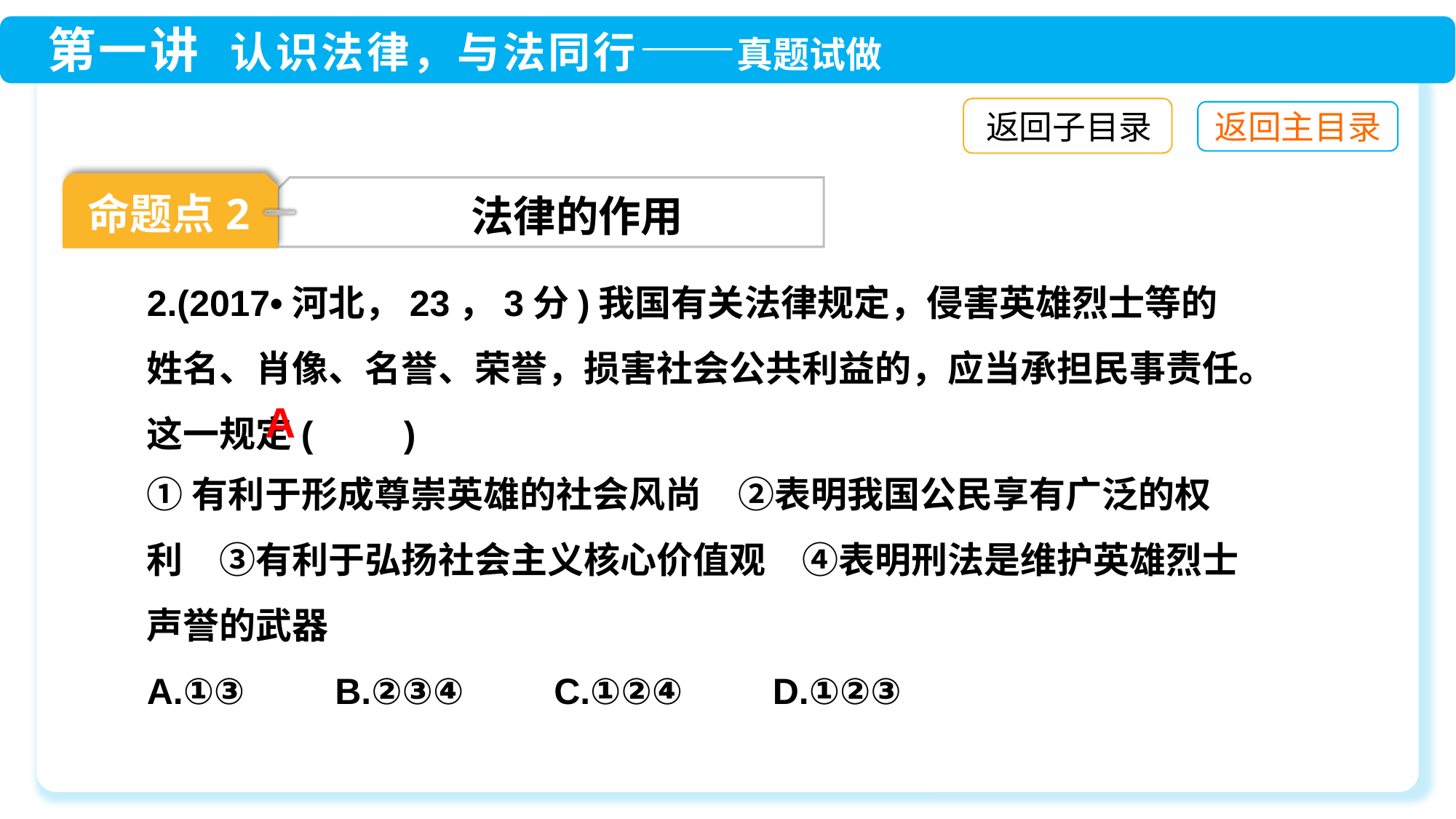

返回子目录

命题点2
法律的作用

2.(2017•河北，23，3分)我国有关法律规定，侵害英雄烈士等的姓名、肖像、名誉、荣誉，损害社会公共利益的，应当承担民事责任。这一规定(　　)
A
①有利于形成尊崇英雄的社会风尚　②表明我国公民享有广泛的权利　③有利于弘扬社会主义核心价值观　④表明刑法是维护英雄烈士声誉的武器
A.①③　　B.②③④　　C.①②④　　D.①②③